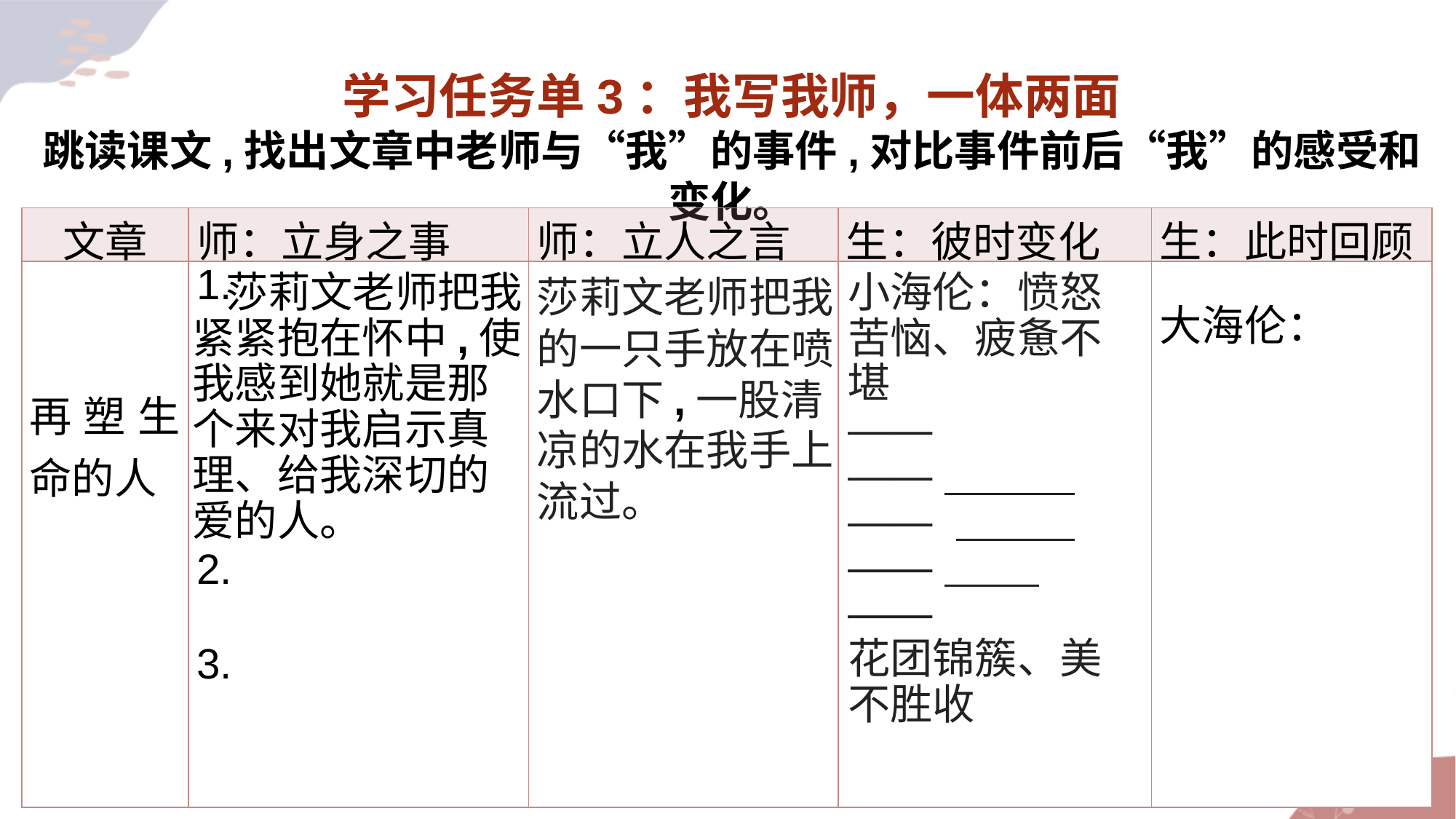

学习任务单3：我写我师，一体两面
跳读课文,找出文章中老师与“我”的事件,对比事件前后“我”的感受和变化。
| 文章 | 师：立身之事 | 师：立人之言 | 生：彼时变化 | 生：此时回顾 |
| --- | --- | --- | --- | --- |
| 再塑生命的人 | 1. 2. 3. |  |  | 大海伦： |
   莎莉文老师把我紧紧抱在怀中,使我感到她就是那个来对我启示真理、给我深切的爱的人。
莎莉文老师把我的一只手放在喷水口下,一股清凉的水在我手上流过。
小海伦：愤怒苦恼、疲惫不堪
——
——
——
——
——
花团锦簇、美不胜收